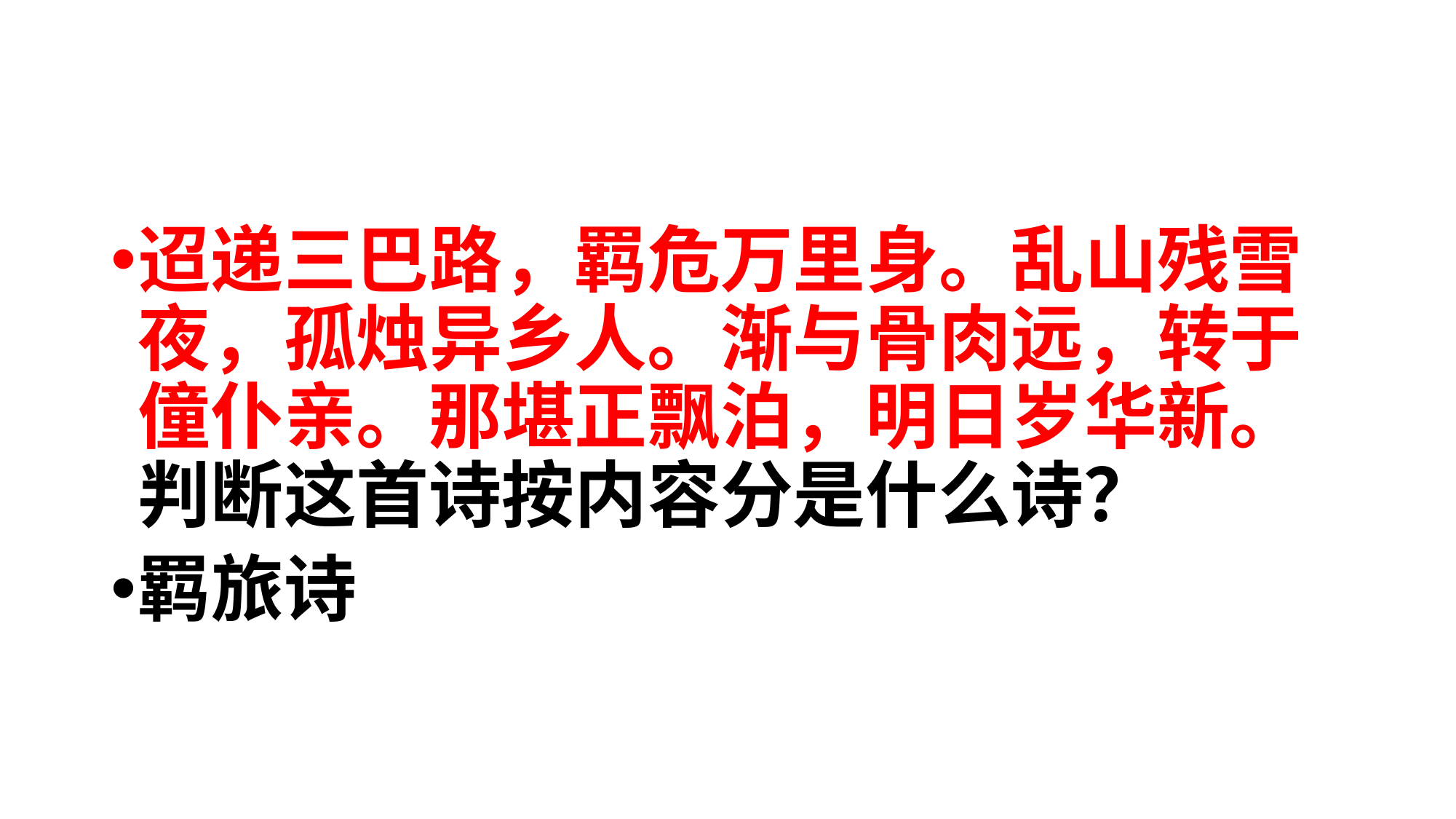

#
迢递三巴路，羁危万里身。乱山残雪夜，孤烛异乡人。渐与骨肉远，转于僮仆亲。那堪正飘泊，明日岁华新。判断这首诗按内容分是什么诗？
羁旅诗